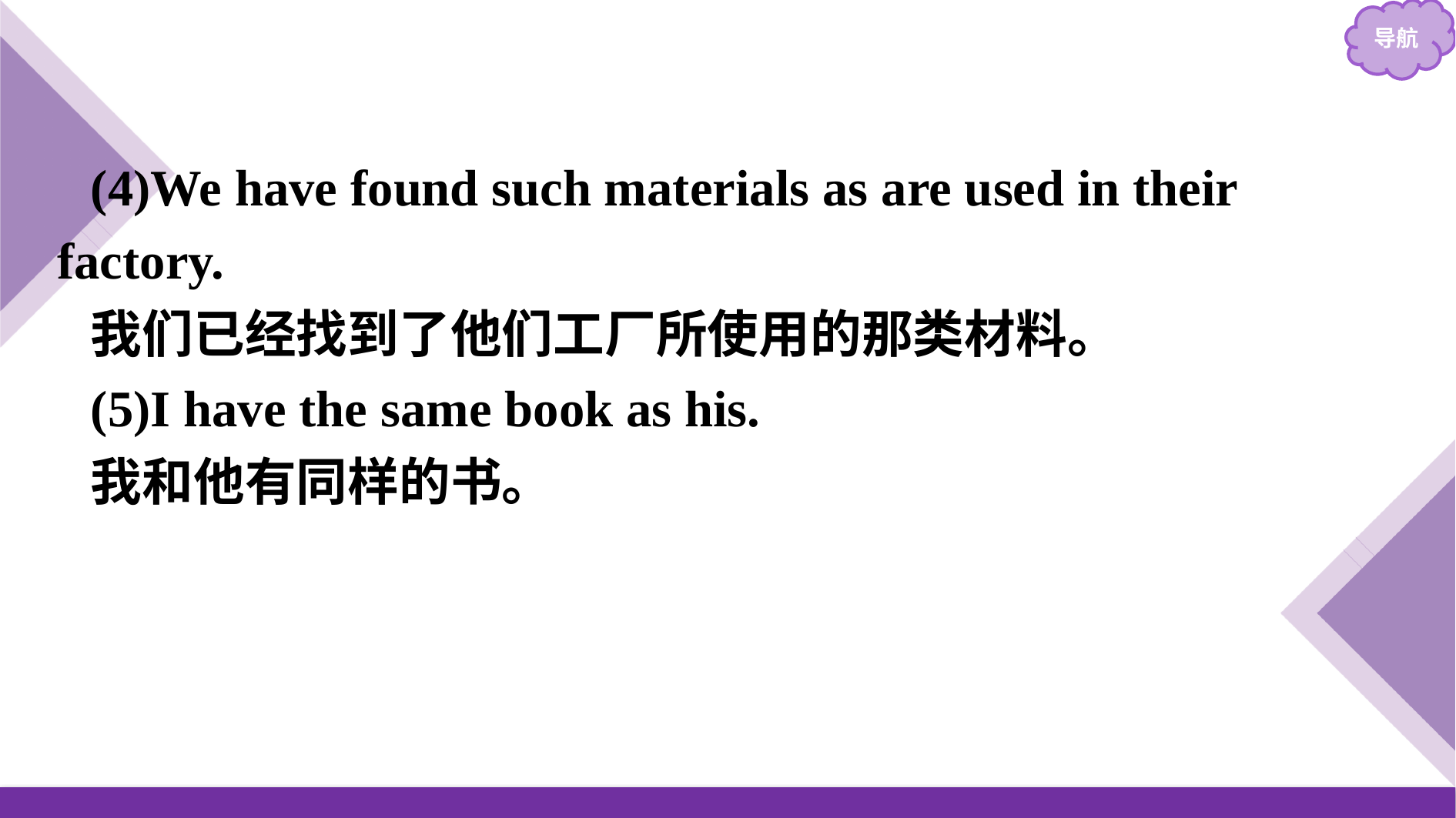

(4)We have found such materials as are used in their factory.
我们已经找到了他们工厂所使用的那类材料。
(5)I have the same book as his.
我和他有同样的书。